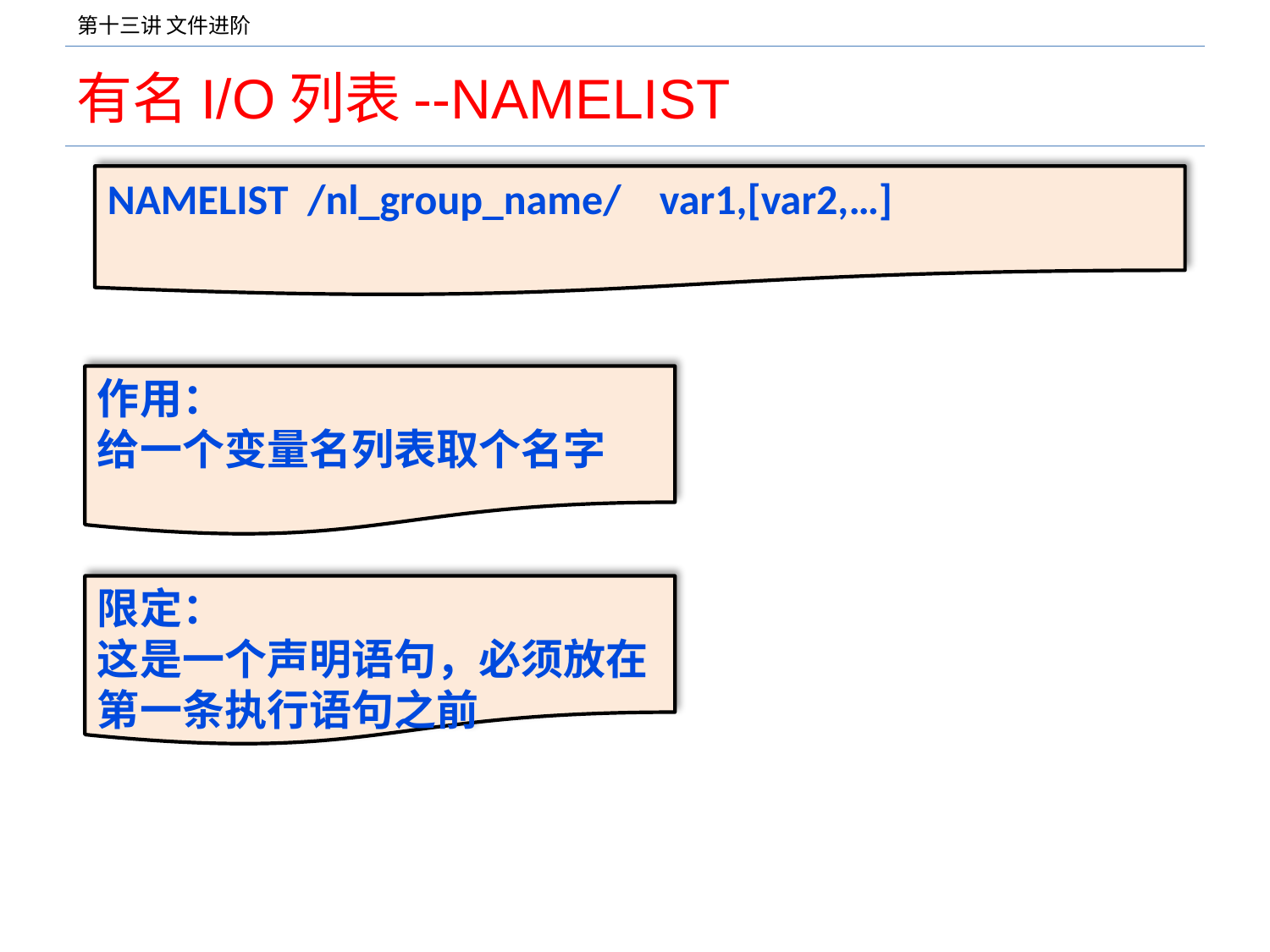

# 有名I/O列表--NAMELIST
NAMELIST  /nl_group_name/    var1,[var2,…]
作用：
给一个变量名列表取个名字
限定：
这是一个声明语句，必须放在第一条执行语句之前